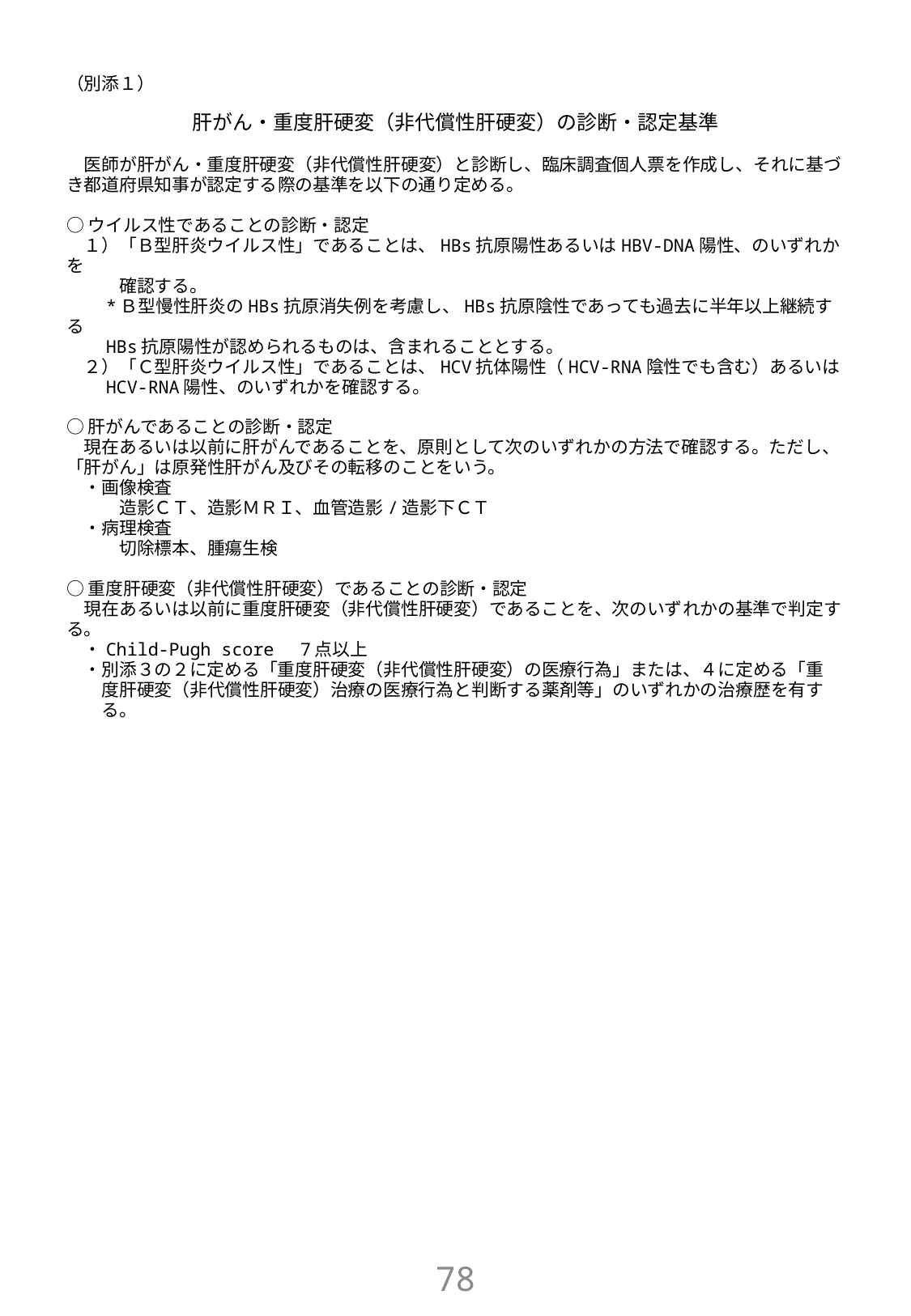

（別添１）

肝がん・重度肝硬変（非代償性肝硬変）の診断・認定基準

　医師が肝がん・重度肝硬変（非代償性肝硬変）と診断し、臨床調査個人票を作成し、それに基づき都道府県知事が認定する際の基準を以下の通り定める。

○ウイルス性であることの診断・認定
　１）「Ｂ型肝炎ウイルス性」であることは、HBs抗原陽性あるいはHBV-DNA陽性、のいずれかを
　　　確認する。
　　*Ｂ型慢性肝炎のHBs抗原消失例を考慮し、HBs抗原陰性であっても過去に半年以上継続する
　　HBs抗原陽性が認められるものは、含まれることとする。
　２）「Ｃ型肝炎ウイルス性」であることは、HCV抗体陽性（HCV-RNA陰性でも含む）あるいは
　　HCV-RNA陽性、のいずれかを確認する。

○肝がんであることの診断・認定
　現在あるいは以前に肝がんであることを、原則として次のいずれかの方法で確認する。ただし、「肝がん」は原発性肝がん及びその転移のことをいう。
　・画像検査
　　　造影ＣＴ、造影ＭＲＩ、血管造影/造影下ＣＴ
　・病理検査
　　　切除標本、腫瘍生検

○重度肝硬変（非代償性肝硬変）であることの診断・認定
　現在あるいは以前に重度肝硬変（非代償性肝硬変）であることを、次のいずれかの基準で判定する。
　・Child-Pugh score　7点以上
　・別添３の２に定める「重度肝硬変（非代償性肝硬変）の医療行為」または、４に定める「重
　　度肝硬変（非代償性肝硬変）治療の医療行為と判断する薬剤等」のいずれかの治療歴を有す
　　る。
78